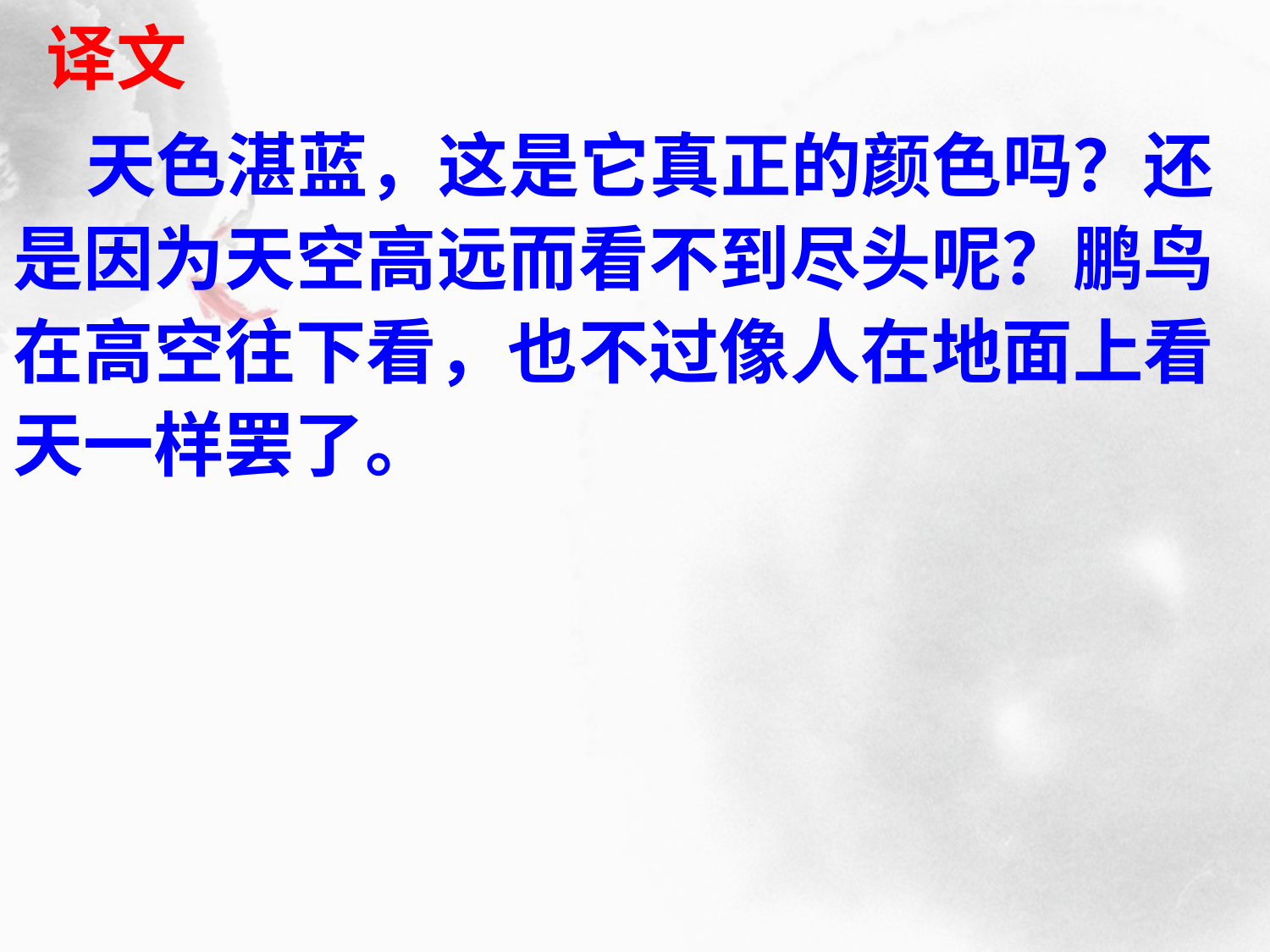

译文
    天色湛蓝，这是它真正的颜色吗？还是因为天空高远而看不到尽头呢？鹏鸟在高空往下看，也不过像人在地面上看天一样罢了。